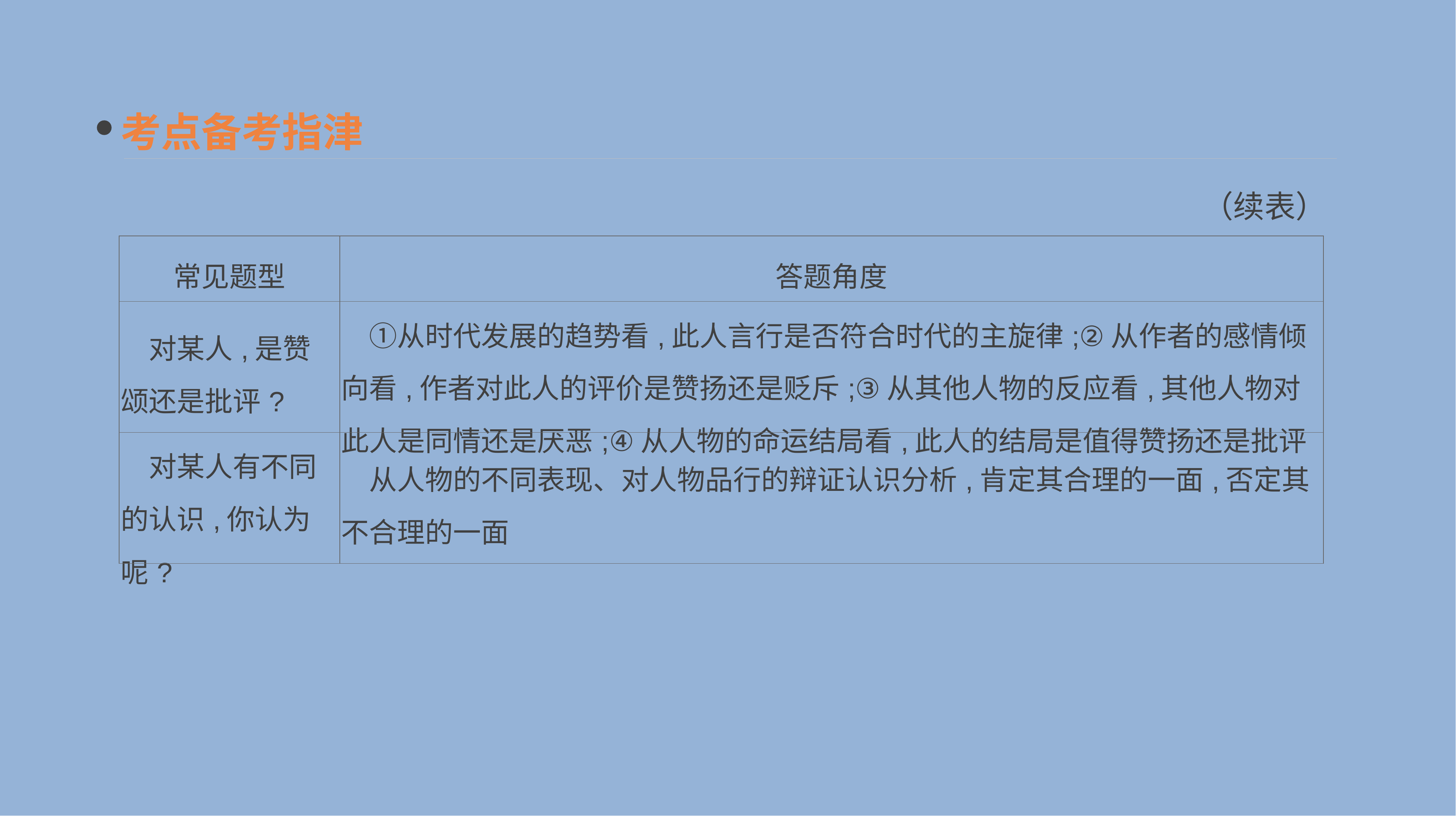

考点备考指津

（续表）
| 常见题型 | 答题角度 |
| --- | --- |
| 对某人,是赞颂还是批评? | ①从时代发展的趋势看,此人言行是否符合时代的主旋律;②从作者的感情倾向看,作者对此人的评价是赞扬还是贬斥;③从其他人物的反应看,其他人物对此人是同情还是厌恶;④从人物的命运结局看,此人的结局是值得赞扬还是批评 |
| 对某人有不同的认识,你认为呢? | 从人物的不同表现、对人物品行的辩证认识分析,肯定其合理的一面,否定其不合理的一面 |